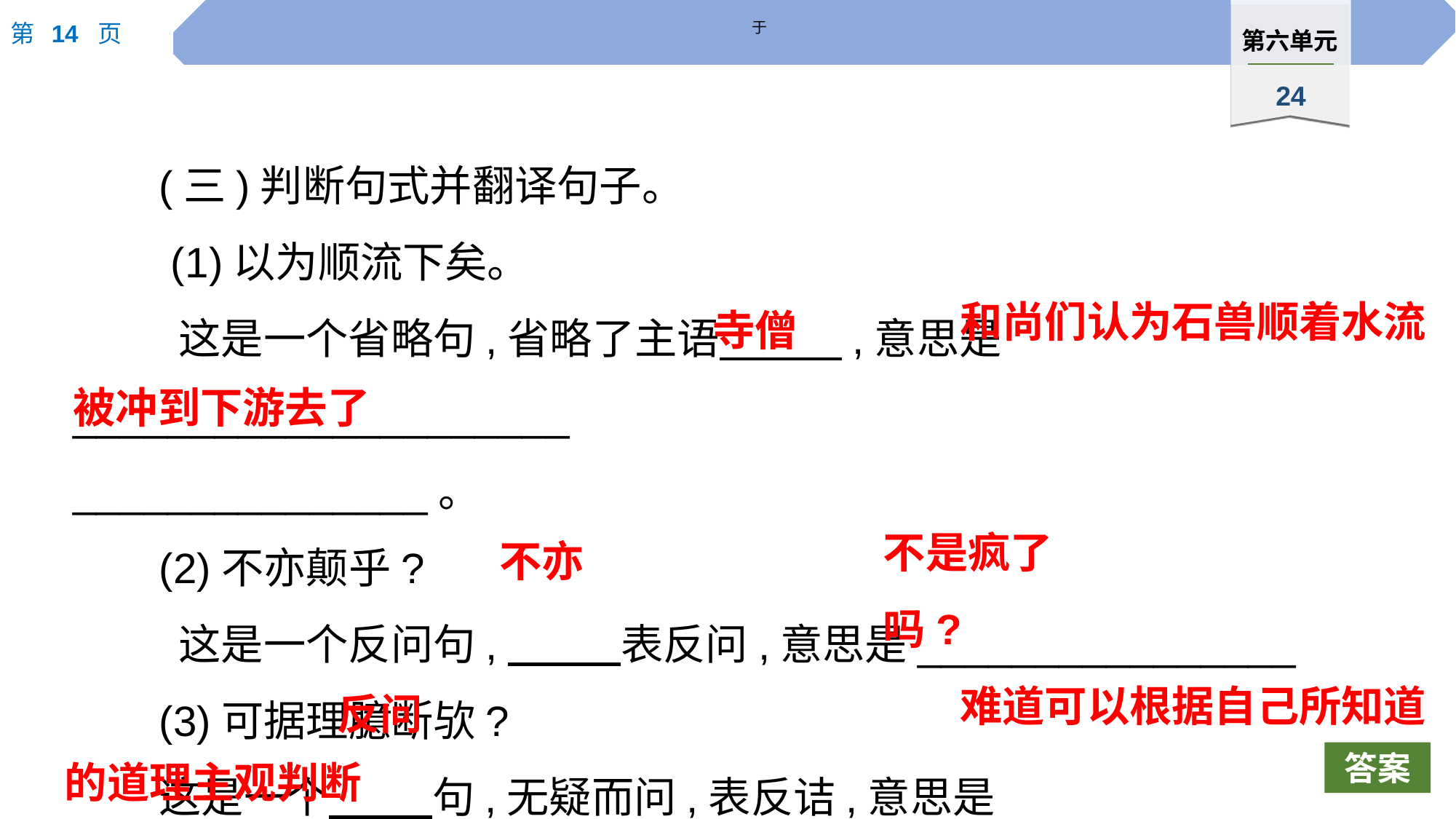

于

(三)判断句式并翻译句子。
 (1)以为顺流下矣。
 这是一个省略句,省略了主语　    　,意思是_____________________
_______________。
(2)不亦颠乎?
 这是一个反问句,　   　表反问,意思是________________
(3)可据理臆断欤?
这是一个　　  句,无疑而问,表反诘,意思是_____________________
_________________
和尚们认为石兽顺着水流
寺僧
被冲到下游去了
不是疯了吗?
不亦
难道可以根据自己所知道
反问
的道理主观判断吗?
答案